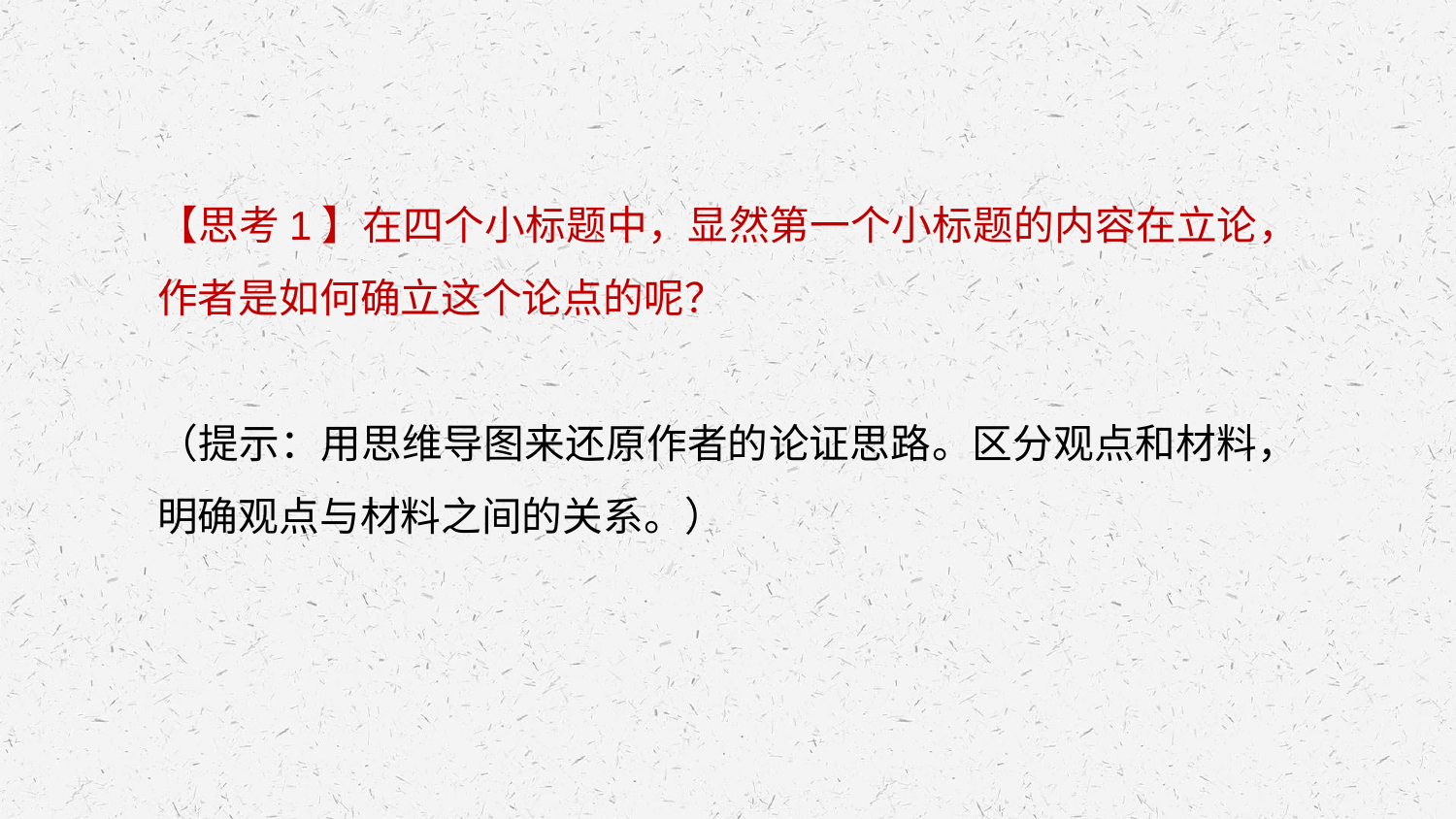

【思考1】在四个小标题中，显然第一个小标题的内容在立论，作者是如何确立这个论点的呢？

（提示：用思维导图来还原作者的论证思路。区分观点和材料，明确观点与材料之间的关系。）